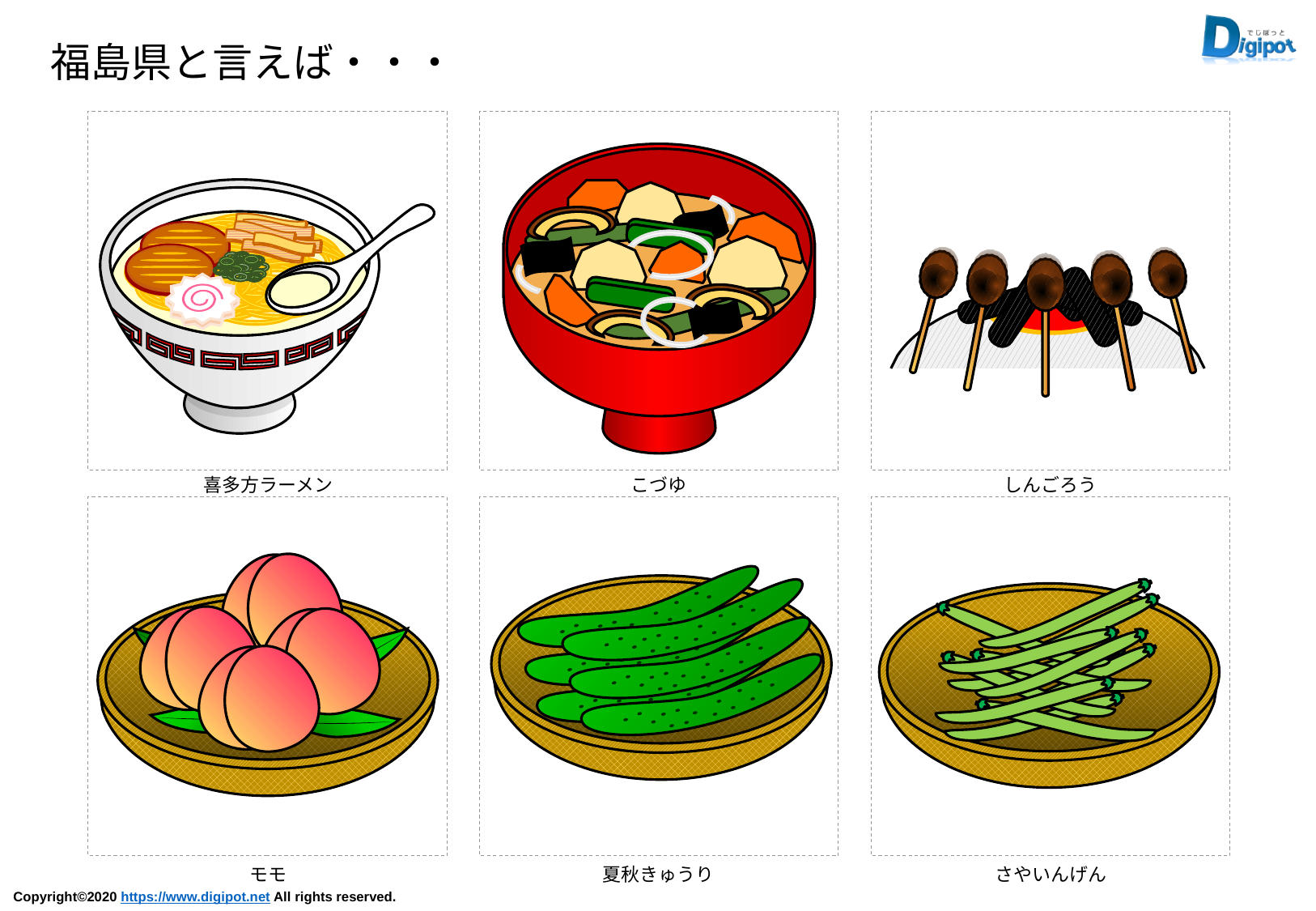

福島県と言えば・・・

喜多方ラーメン
こづゆ
しんごろう

モモ
夏秋きゅうり
さやいんげん